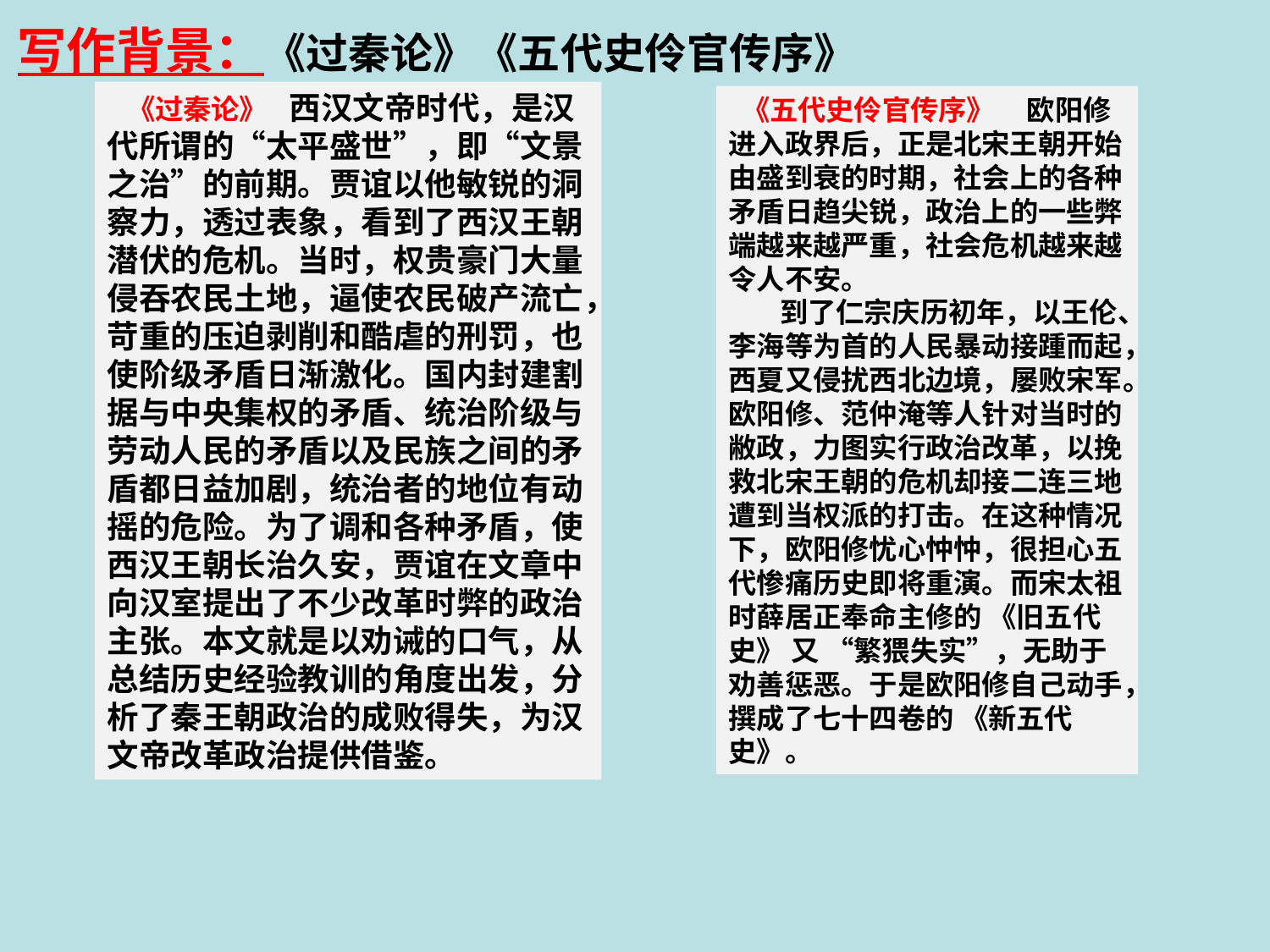

写作背景：《过秦论》《五代史伶官传序》
  《过秦论》   西汉文帝时代，是汉代所谓的“太平盛世”，即“文景之治”的前期。贾谊以他敏锐的洞察力，透过表象，看到了西汉王朝潜伏的危机。当时，权贵豪门大量侵吞农民土地，逼使农民破产流亡，苛重的压迫剥削和酷虐的刑罚，也使阶级矛盾日渐激化。国内封建割据与中央集权的矛盾、统治阶级与劳动人民的矛盾以及民族之间的矛盾都日益加剧，统治者的地位有动摇的危险。为了调和各种矛盾，使西汉王朝长治久安，贾谊在文章中向汉室提出了不少改革时弊的政治主张。本文就是以劝诫的口气，从总结历史经验教训的角度出发，分析了秦王朝政治的成败得失，为汉文帝改革政治提供借鉴。
 《五代史伶官传序》     欧阳修进入政界后，正是北宋王朝开始由盛到衰的时期，社会上的各种矛盾日趋尖锐，政治上的一些弊端越来越严重，社会危机越来越令人不安。
       到了仁宗庆历初年，以王伦、李海等为首的人民暴动接踵而起，西夏又侵扰西北边境，屡败宋军。欧阳修、范仲淹等人针对当时的敝政，力图实行政治改革，以挽救北宋王朝的危机却接二连三地遭到当权派的打击。在这种情况下，欧阳修忧心忡忡，很担心五代惨痛历史即将重演。而宋太祖时薛居正奉命主修的 《旧五代史》 又 “繁猥失实”，无助于劝善惩恶。于是欧阳修自己动手，撰成了七十四卷的 《新五代史》。